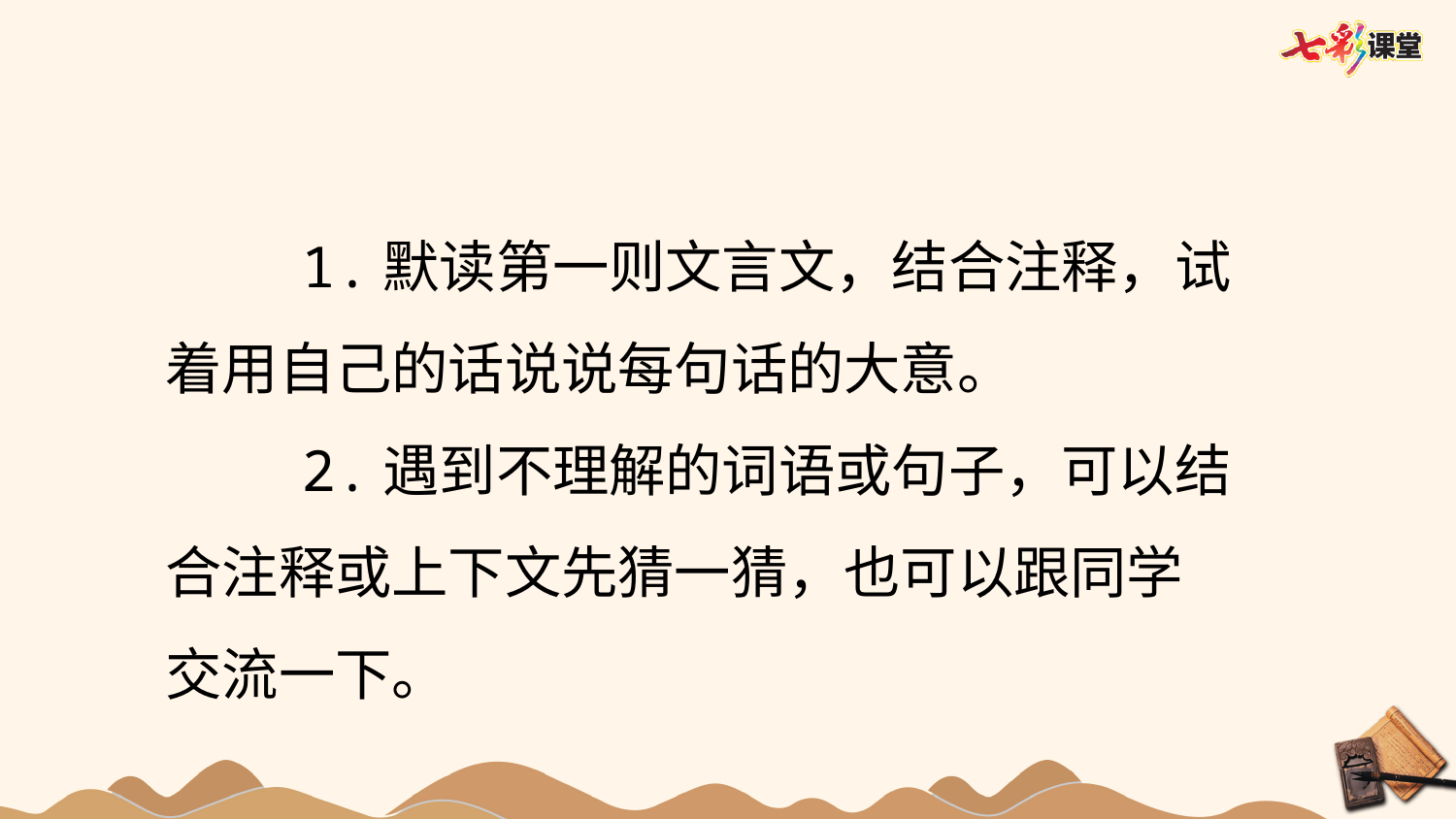

1.默读第一则文言文，结合注释，试着用自己的话说说每句话的大意。
    2.遇到不理解的词语或句子，可以结合注释或上下文先猜一猜，也可以跟同学交流一下。